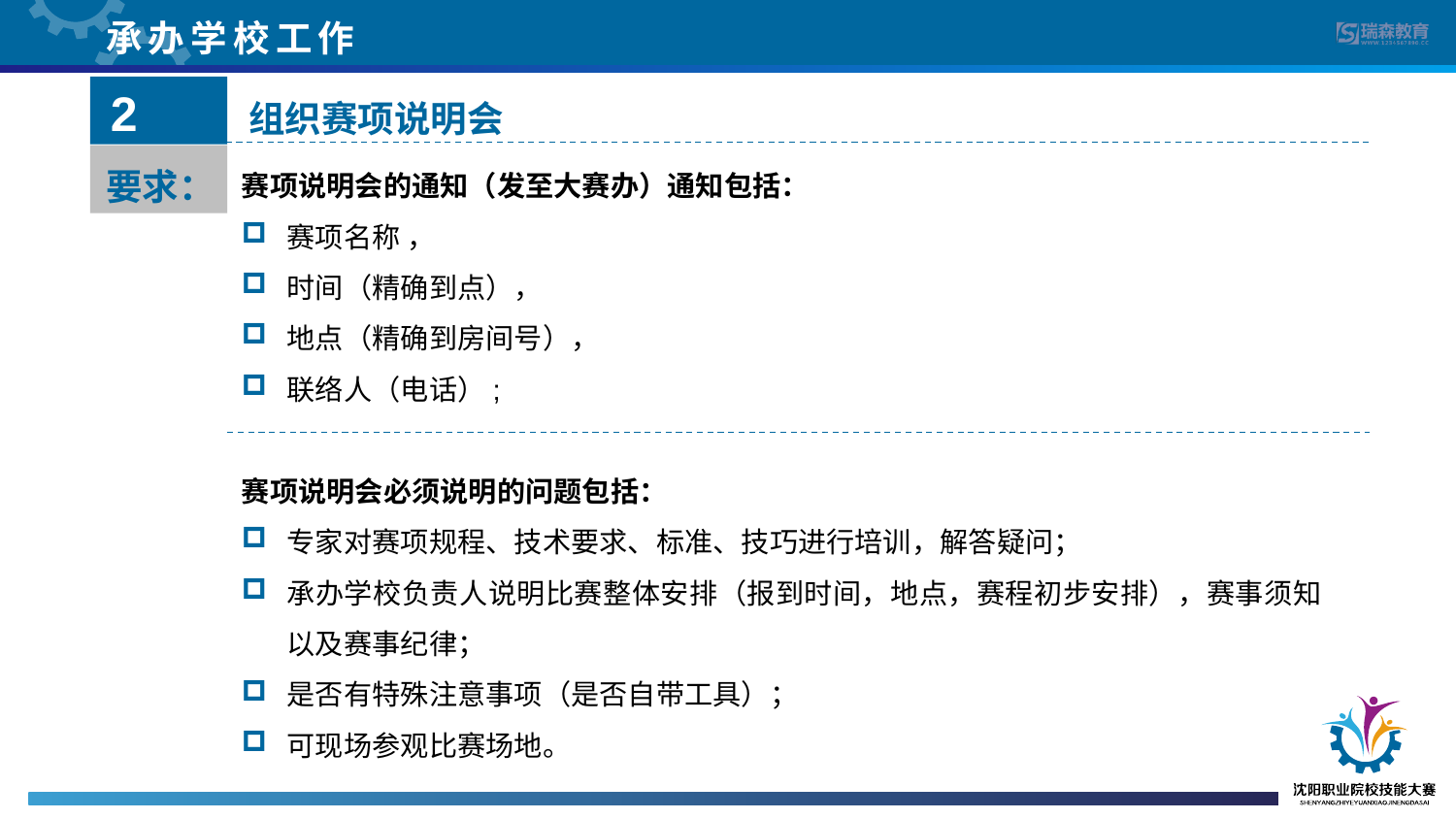

承办学校工作
2
组织赛项说明会

赛项说明会的通知（发至大赛办）通知包括：
赛项名称 ，
时间（精确到点），
地点（精确到房间号），
联络人（电话）;

赛项说明会必须说明的问题包括：
专家对赛项规程、技术要求、标准、技巧进行培训，解答疑问；
承办学校负责人说明比赛整体安排（报到时间，地点，赛程初步安排），赛事须知以及赛事纪律；
是否有特殊注意事项（是否自带工具）；
可现场参观比赛场地。
 要求：